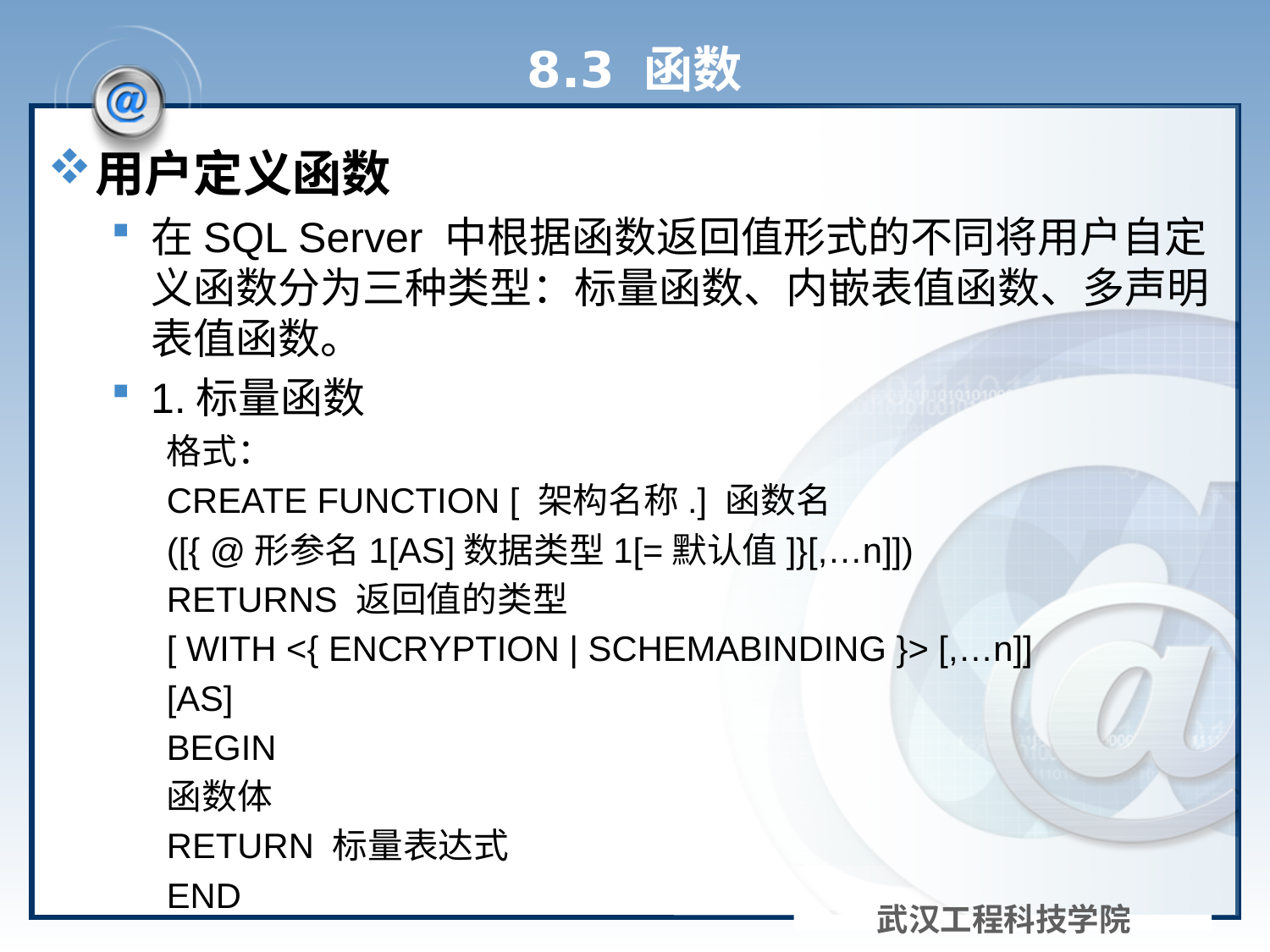

# 8.3 函数
用户定义函数
在SQL Server 中根据函数返回值形式的不同将用户自定义函数分为三种类型：标量函数、内嵌表值函数、多声明表值函数。
1.标量函数
格式：
CREATE FUNCTION [ 架构名称.] 函数名
([{ @形参名1[AS]数据类型1[=默认值]}[,…n]])
RETURNS 返回值的类型
[ WITH <{ ENCRYPTION | SCHEMABINDING }> [,…n]]
[AS]
BEGIN
函数体
RETURN 标量表达式
END

武汉工程科技学院